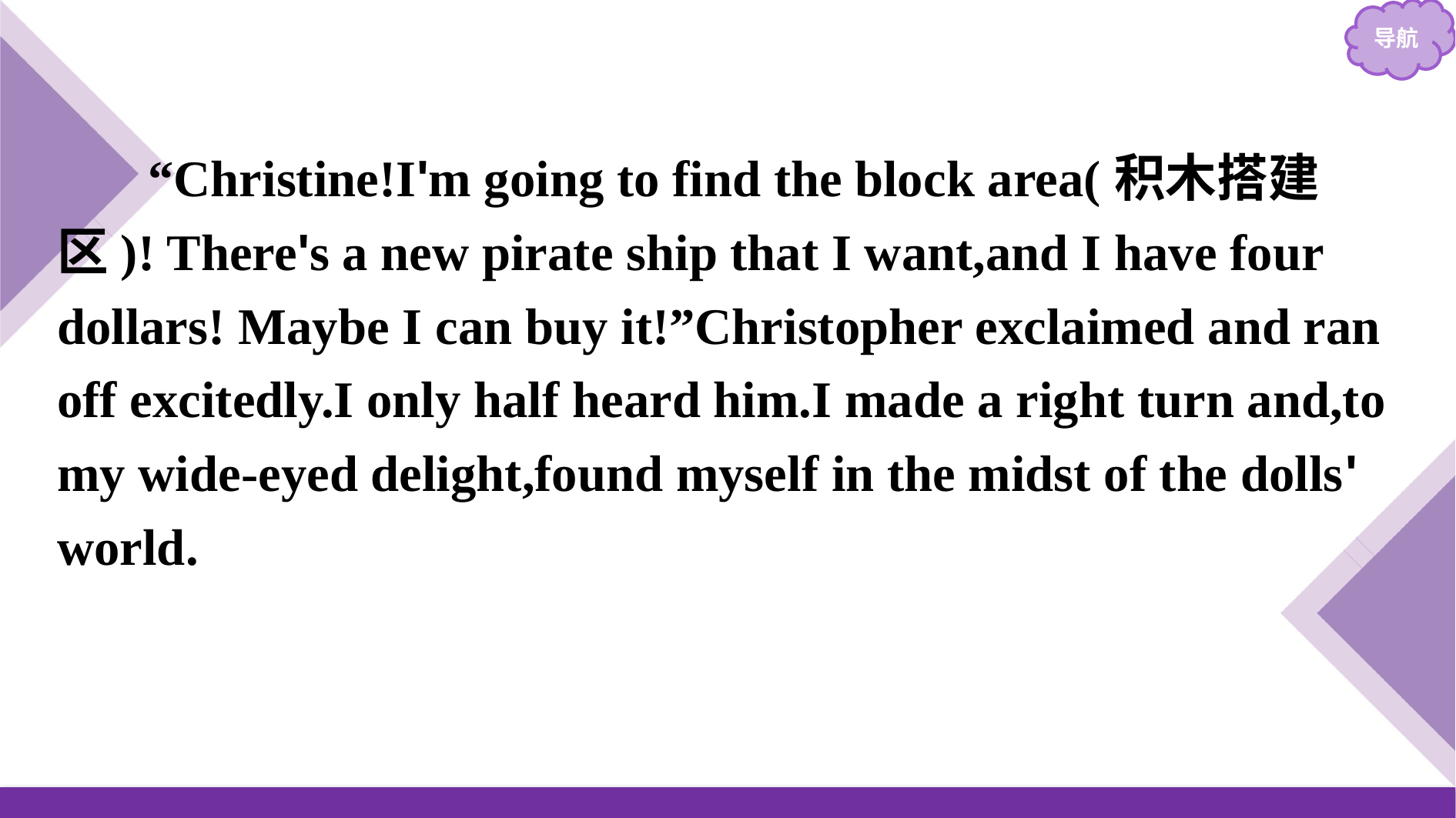

“Christine!I'm going to find the block area(积木搭建区)! There's a new pirate ship that I want,and I have four dollars! Maybe I can buy it!”Christopher exclaimed and ran off excitedly.I only half heard him.I made a right turn and,to my wide-eyed delight,found myself in the midst of the dolls' world.